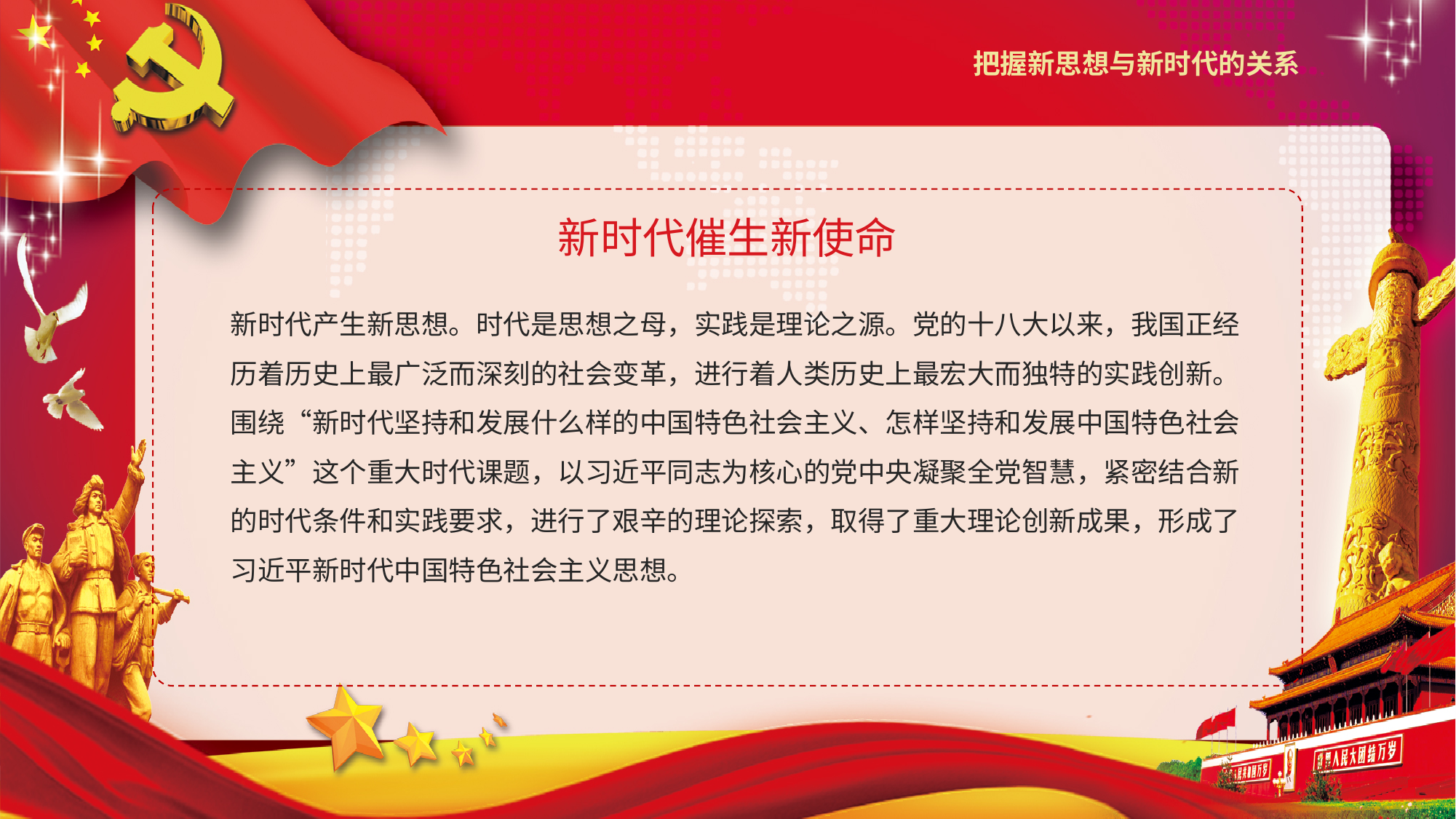

把握新思想与新时代的关系

新时代催生新使命
新时代产生新思想。时代是思想之母，实践是理论之源。党的十八大以来，我国正经历着历史上最广泛而深刻的社会变革，进行着人类历史上最宏大而独特的实践创新。围绕“新时代坚持和发展什么样的中国特色社会主义、怎样坚持和发展中国特色社会主义”这个重大时代课题，以习近平同志为核心的党中央凝聚全党智慧，紧密结合新的时代条件和实践要求，进行了艰辛的理论探索，取得了重大理论创新成果，形成了习近平新时代中国特色社会主义思想。